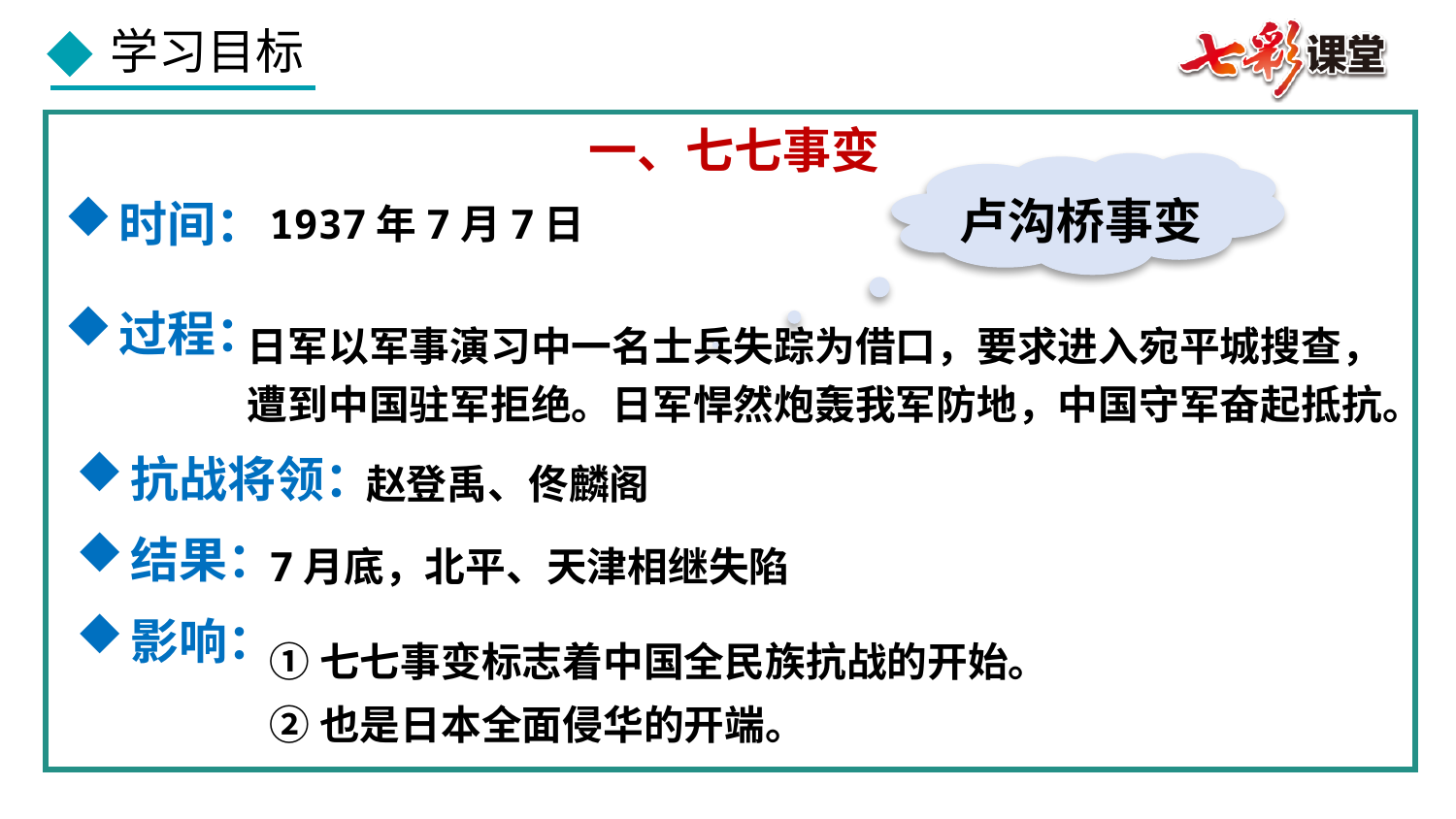

一、七七事变
卢沟桥事变
时间：
1937年7月7日
过程：
日军以军事演习中一名士兵失踪为借口，要求进入宛平城搜查，遭到中国驻军拒绝。日军悍然炮轰我军防地，中国守军奋起抵抗。
抗战将领：
赵登禹、佟麟阁
结果：
7月底，北平、天津相继失陷
影响：
①七七事变标志着中国全民族抗战的开始。
②也是日本全面侵华的开端。